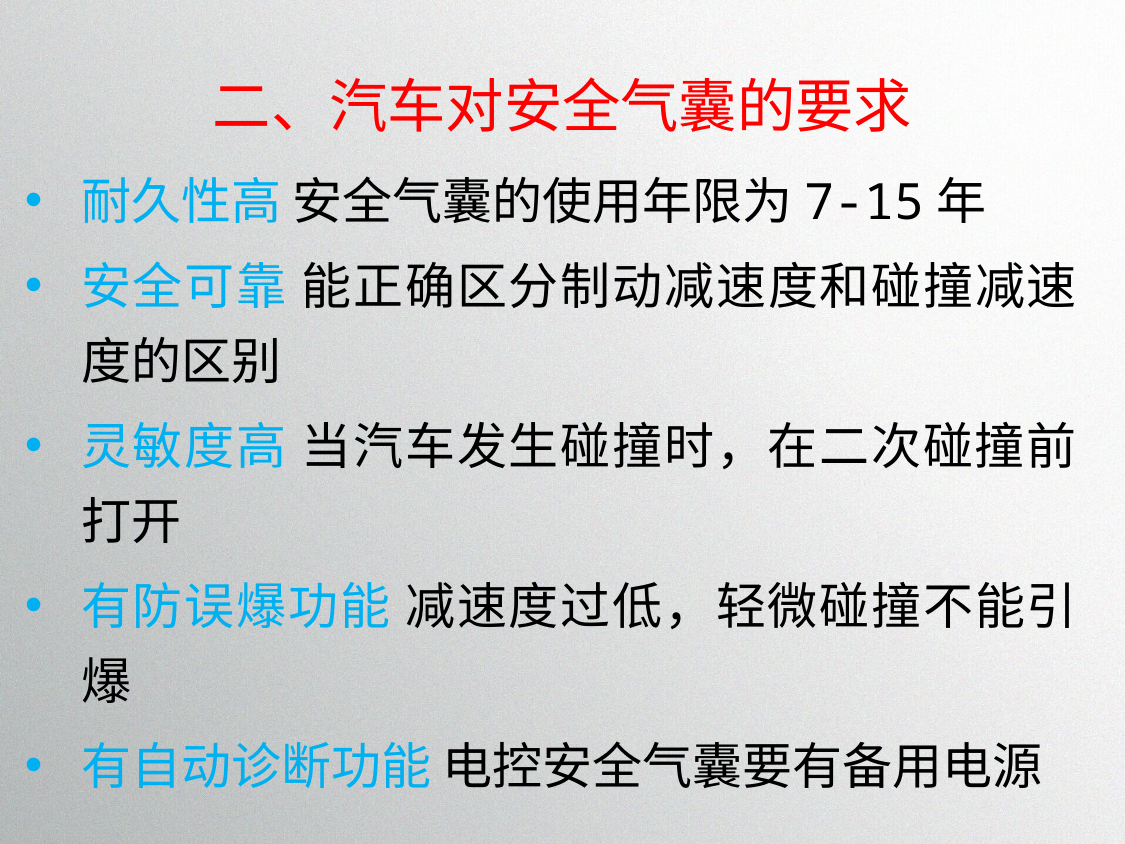

# 二、汽车对安全气囊的要求
耐久性高 安全气囊的使用年限为7-15年
安全可靠 能正确区分制动减速度和碰撞减速度的区别
灵敏度高 当汽车发生碰撞时，在二次碰撞前打开
有防误爆功能 减速度过低，轻微碰撞不能引爆
有自动诊断功能 电控安全气囊要有备用电源